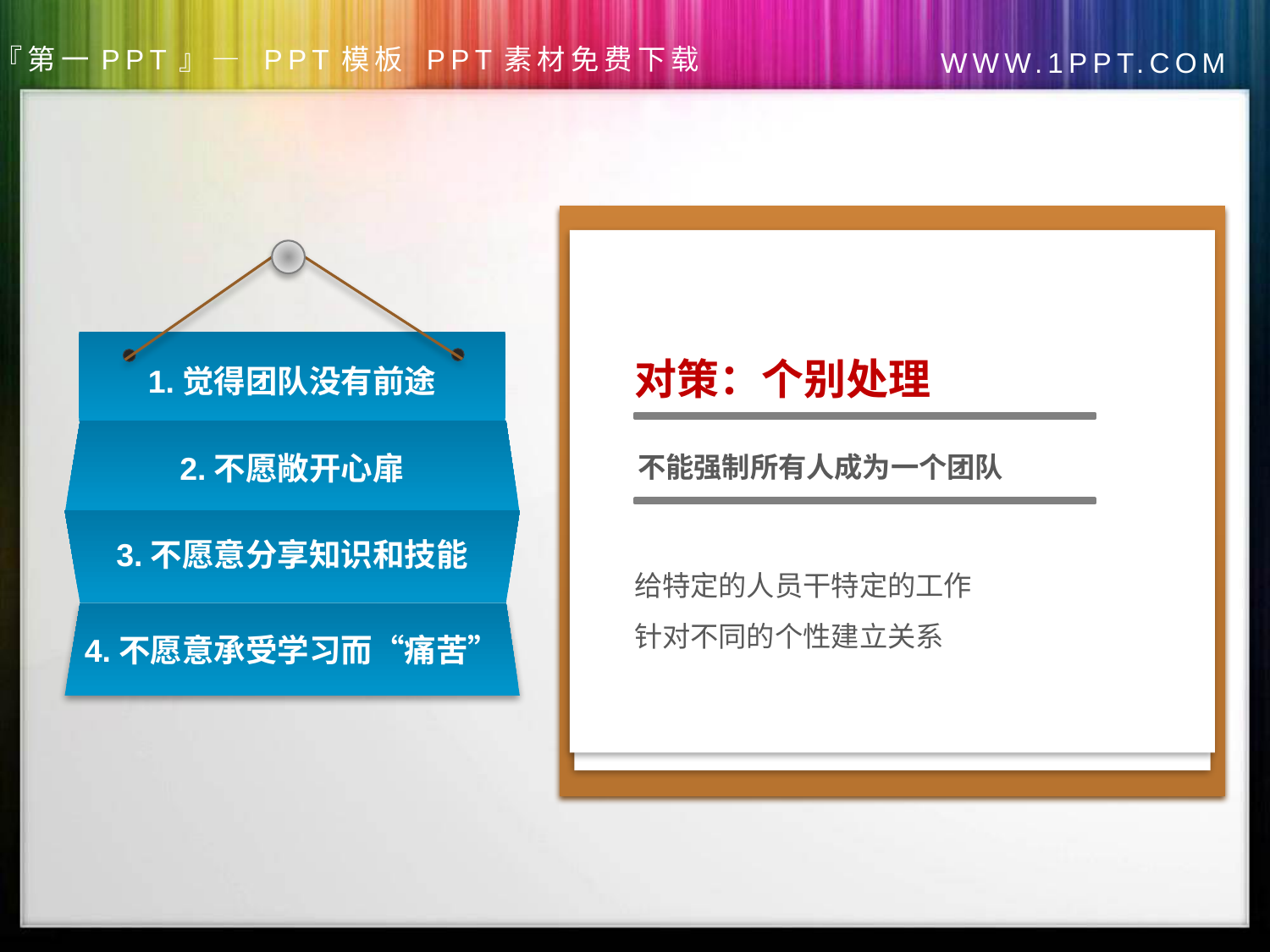

对策：个别处理

1.觉得团队没有前途

不能强制所有人成为一个团队
2.不愿敞开心扉

3.不愿意分享知识和技能
给特定的人员干特定的工作
针对不同的个性建立关系
4.不愿意承受学习而“痛苦”